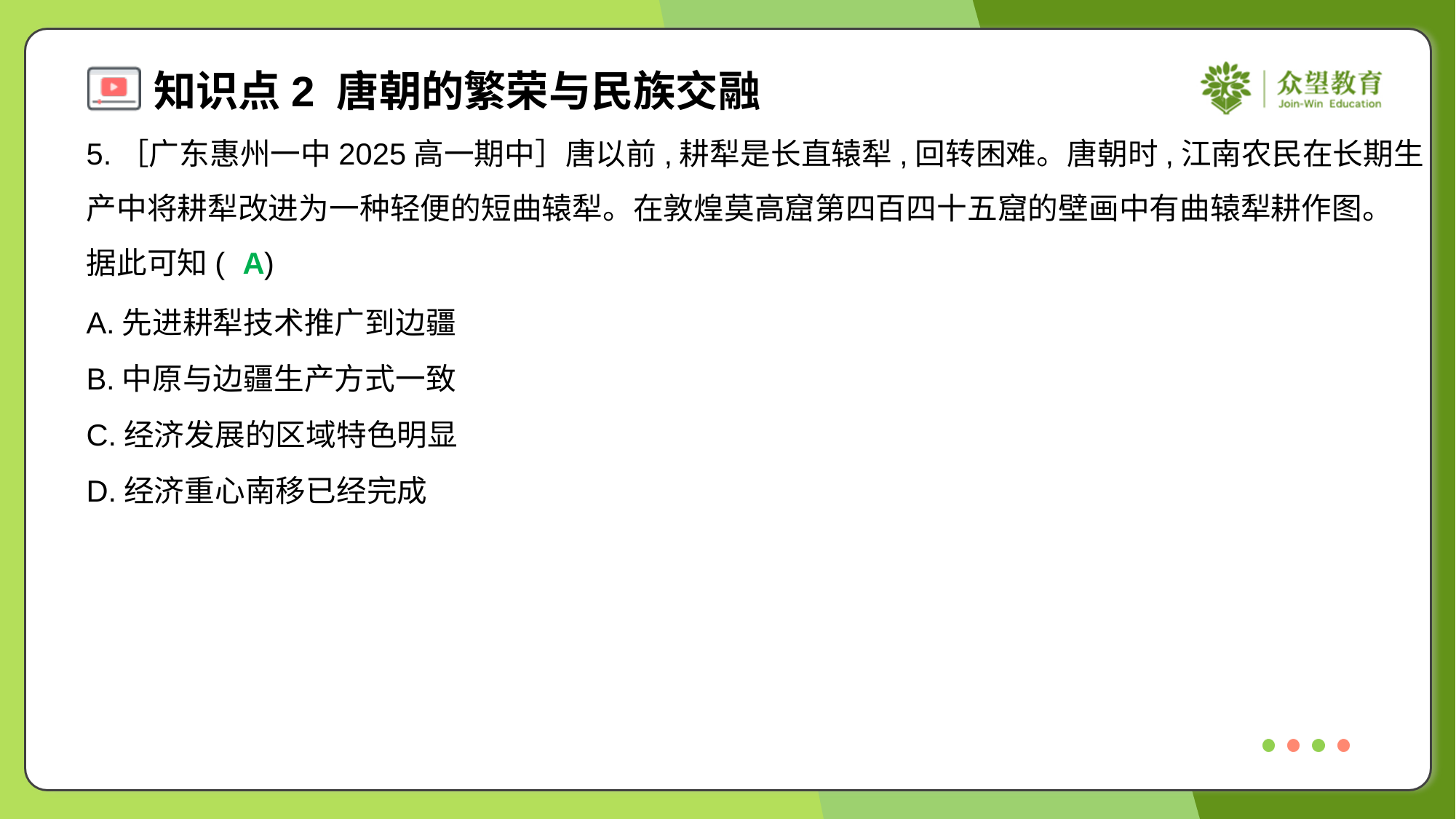

5.［广东惠州一中2025高一期中］唐以前,耕犁是长直辕犁,回转困难。唐朝时,江南农民在长期生
产中将耕犁改进为一种轻便的短曲辕犁。在敦煌莫高窟第四百四十五窟的壁画中有曲辕犁耕作图。
据此可知(     )
A
A.先进耕犁技术推广到边疆
B.中原与边疆生产方式一致
C.经济发展的区域特色明显
D.经济重心南移已经完成